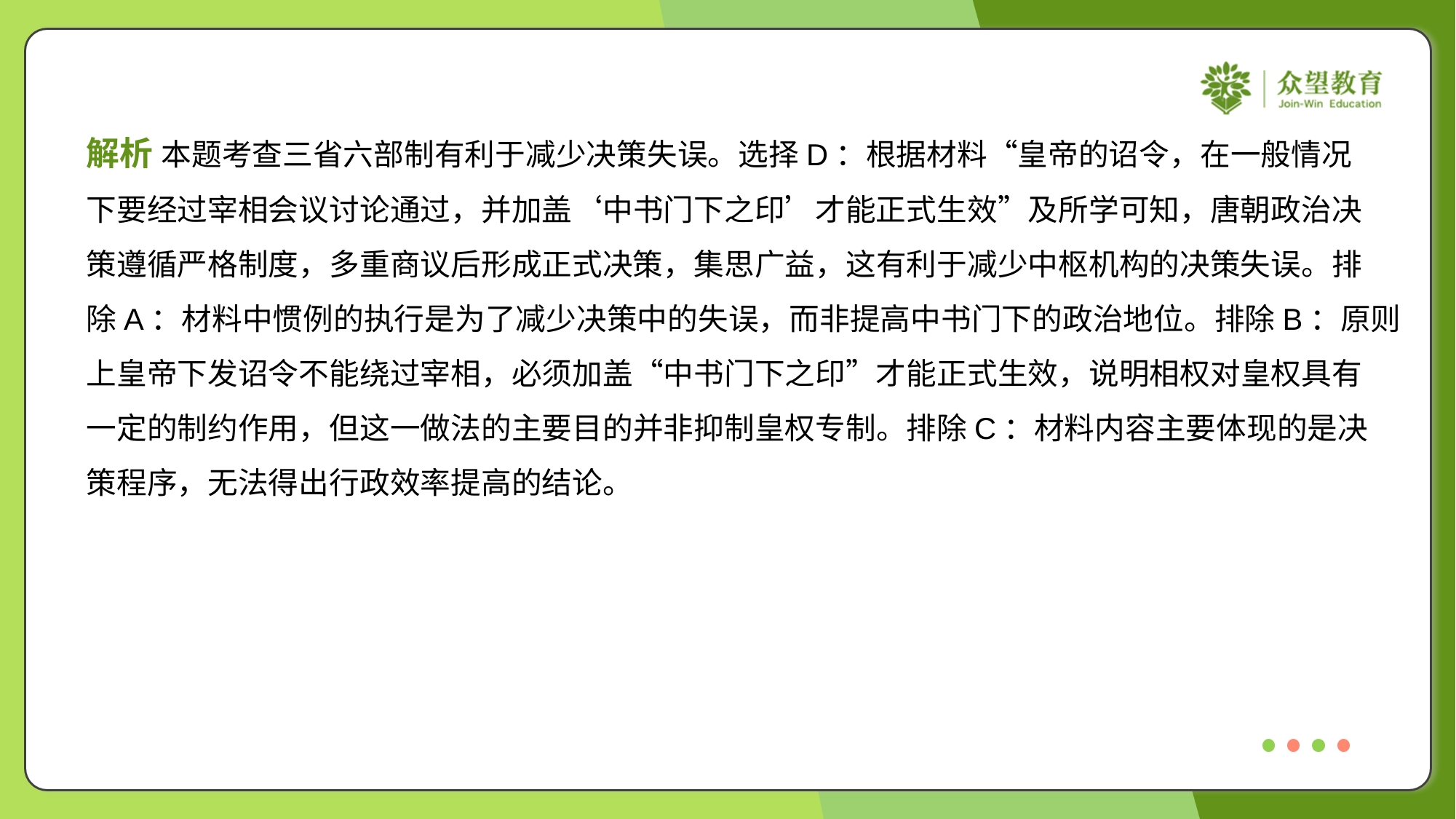

解析 本题考查三省六部制有利于减少决策失误。选择D：根据材料“皇帝的诏令，在一般情况
下要经过宰相会议讨论通过，并加盖‘中书门下之印’才能正式生效”及所学可知，唐朝政治决
策遵循严格制度，多重商议后形成正式决策，集思广益，这有利于减少中枢机构的决策失误。排
除A：材料中惯例的执行是为了减少决策中的失误，而非提高中书门下的政治地位。排除B：原则
上皇帝下发诏令不能绕过宰相，必须加盖“中书门下之印”才能正式生效，说明相权对皇权具有
一定的制约作用，但这一做法的主要目的并非抑制皇权专制。排除C：材料内容主要体现的是决
策程序，无法得出行政效率提高的结论。